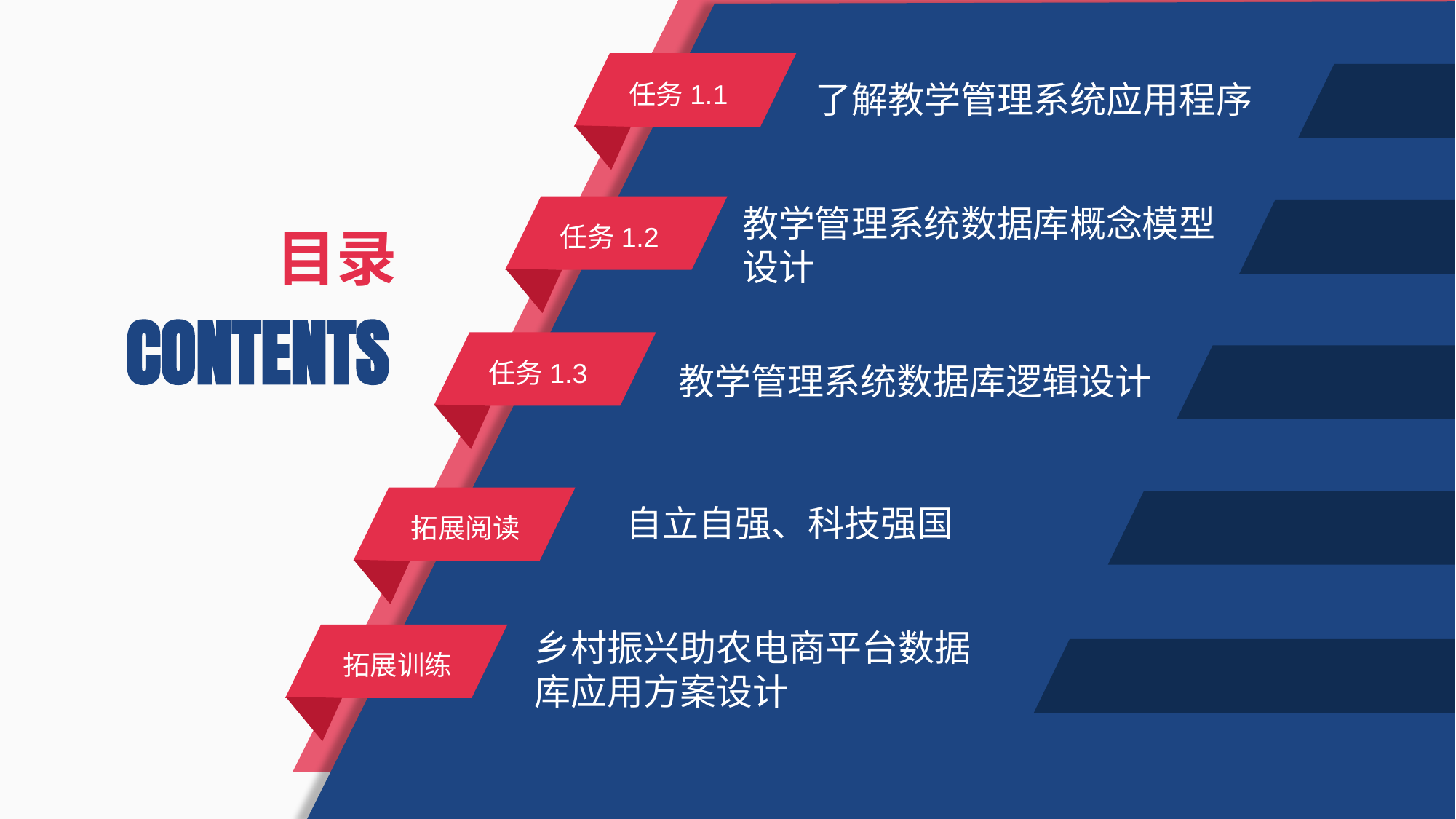

任务1.1

了解教学管理系统应用程序
教学管理系统数据库概念模型设计

任务1.2

目录
CONTENTS

任务1.3

教学管理系统数据库逻辑设计

拓展阅读

自立自强、科技强国
乡村振兴助农电商平台数据库应用方案设计

拓展训练